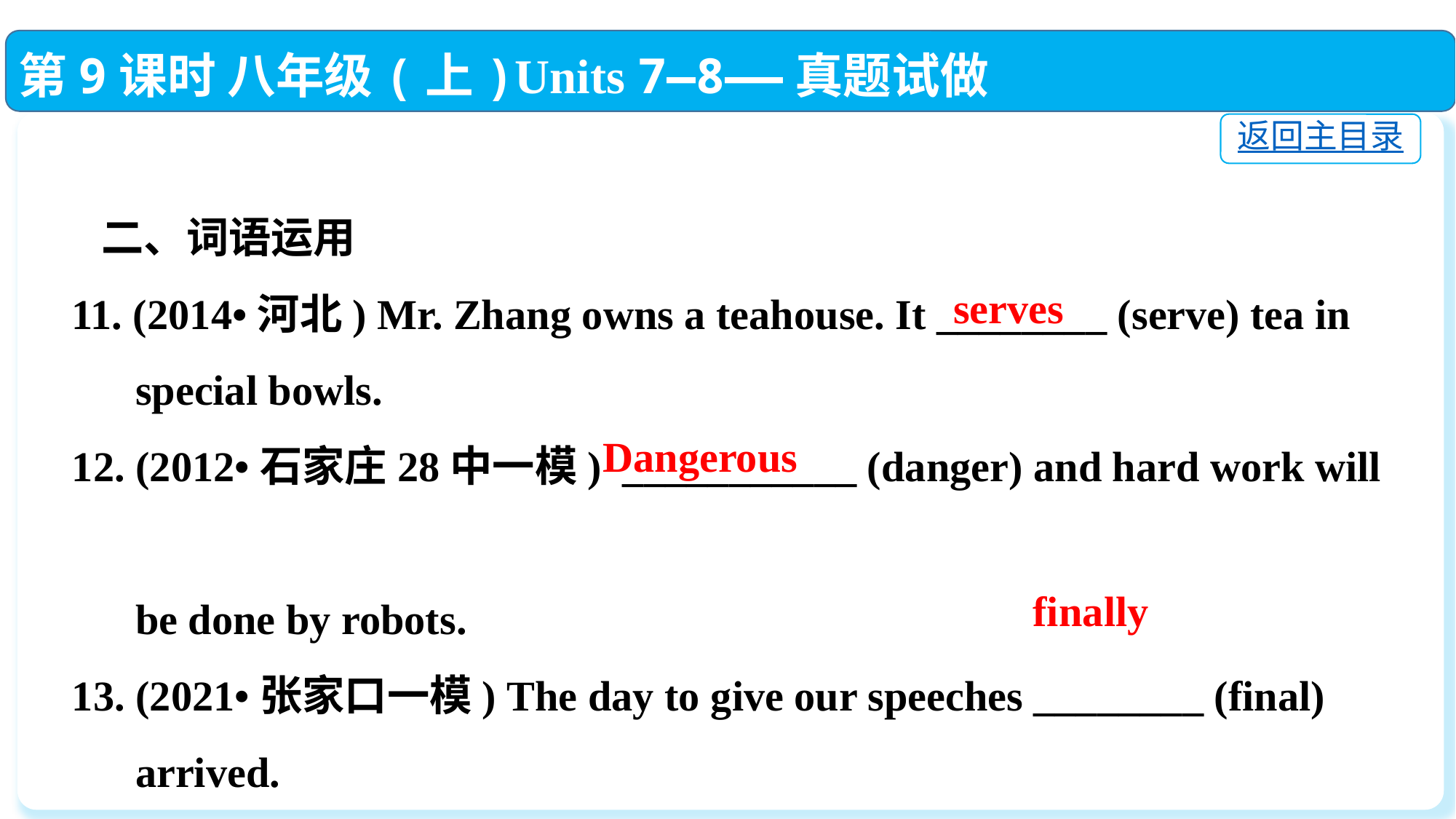

第9课时 八年级(上)Units 7—8——真题试做

第9课时 八年级(上)Units 7—8——真题试做

返回主目录
  二、词语运用
11. (2014•河北) Mr. Zhang owns a teahouse. It ________ (serve) tea in
      special bowls.
12. (2012•石家庄28中一模)  ___________ (danger) and hard work will
      be done by robots.
13. (2021•张家口一模) The day to give our speeches ________ (final)
      arrived.
serves
Dangerous
finally